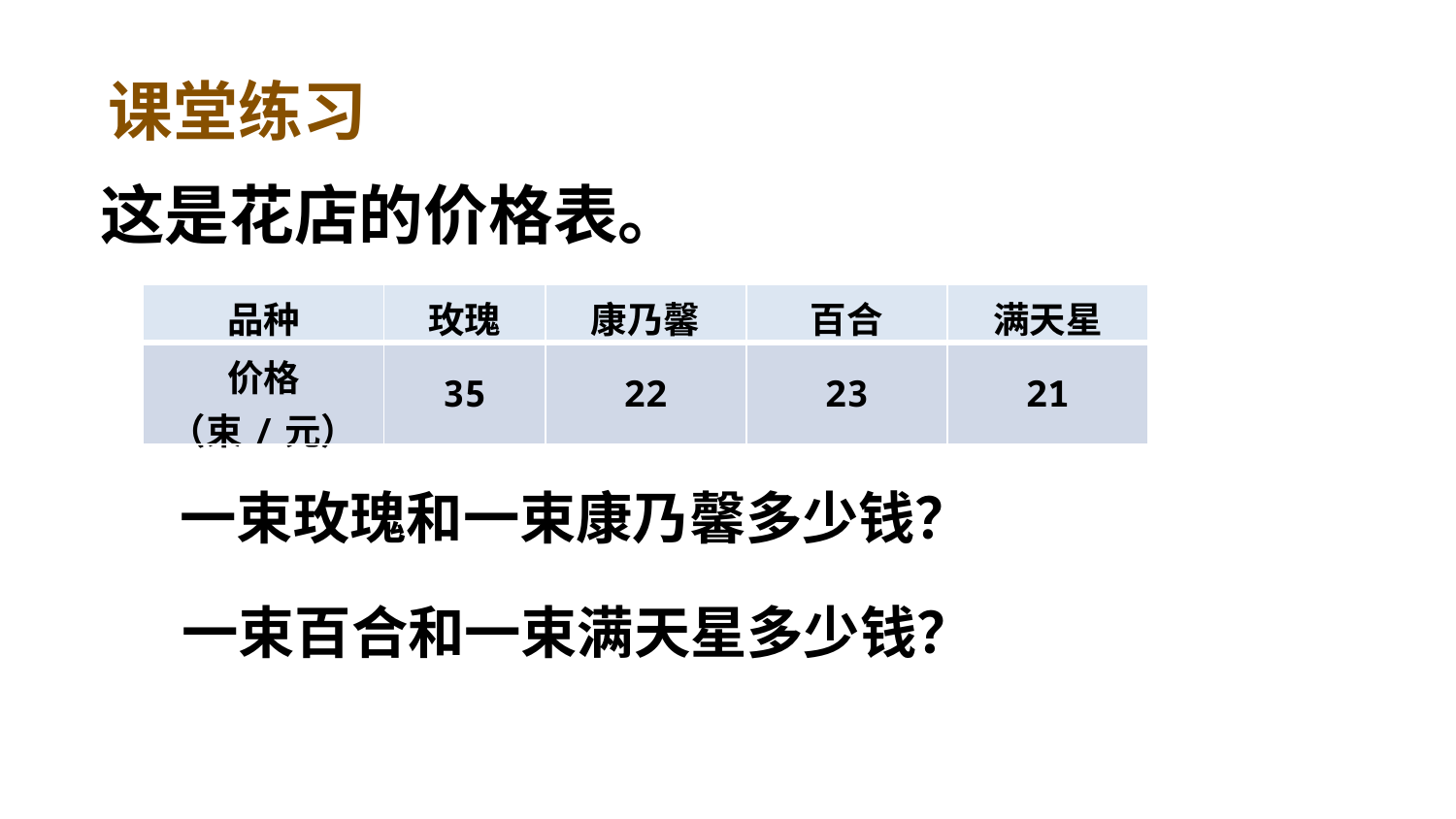

课堂练习
这是花店的价格表。
| 品种 | 玫瑰 | 康乃馨 | 百合 | 满天星 |
| --- | --- | --- | --- | --- |
| 价格（束/元） | 35 | 22 | 23 | 21 |
一束玫瑰和一束康乃馨多少钱？
一束百合和一束满天星多少钱？